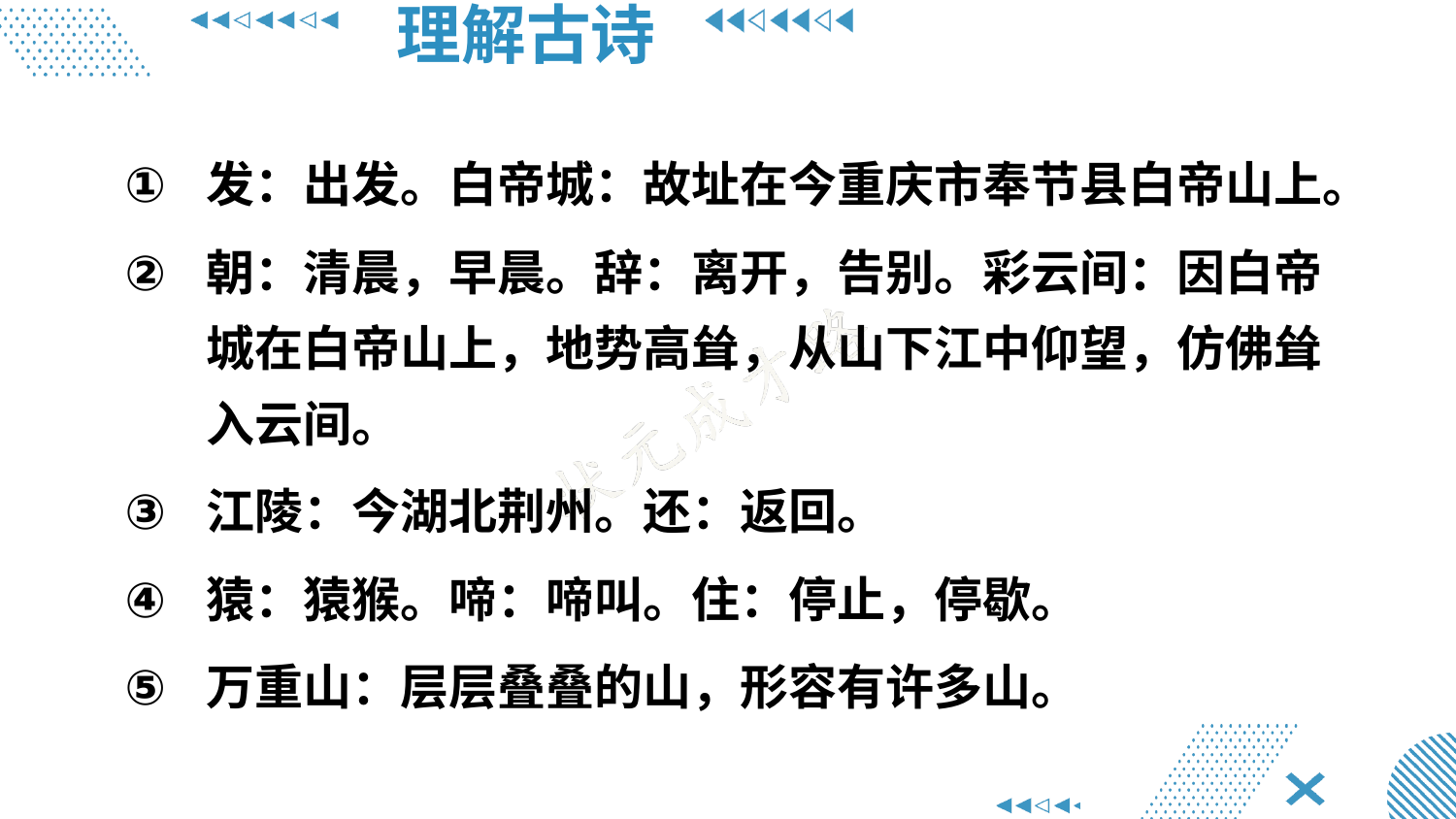

理解古诗
发：出发。白帝城：故址在今重庆市奉节县白帝山上。
朝：清晨，早晨。辞：离开，告别。彩云间：因白帝城在白帝山上，地势高耸，从山下江中仰望，仿佛耸入云间。
江陵：今湖北荆州。还：返回。
猿：猿猴。啼：啼叫。住：停止，停歇。
万重山：层层叠叠的山，形容有许多山。